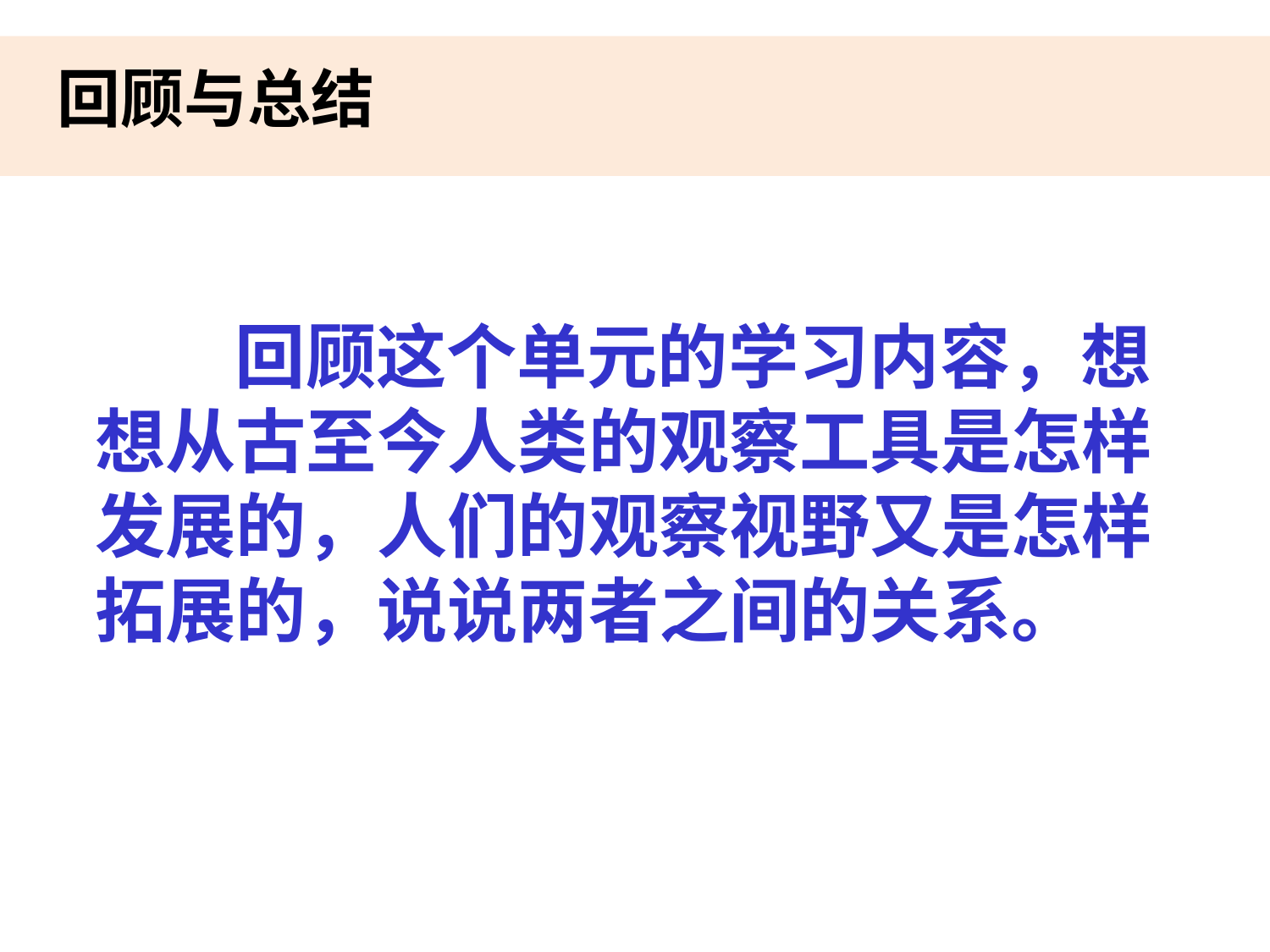

回顾与总结
          回顾这个单元的学习内容，想想从古至今人类的观察工具是怎样发展的，人们的观察视野又是怎样拓展的，说说两者之间的关系。